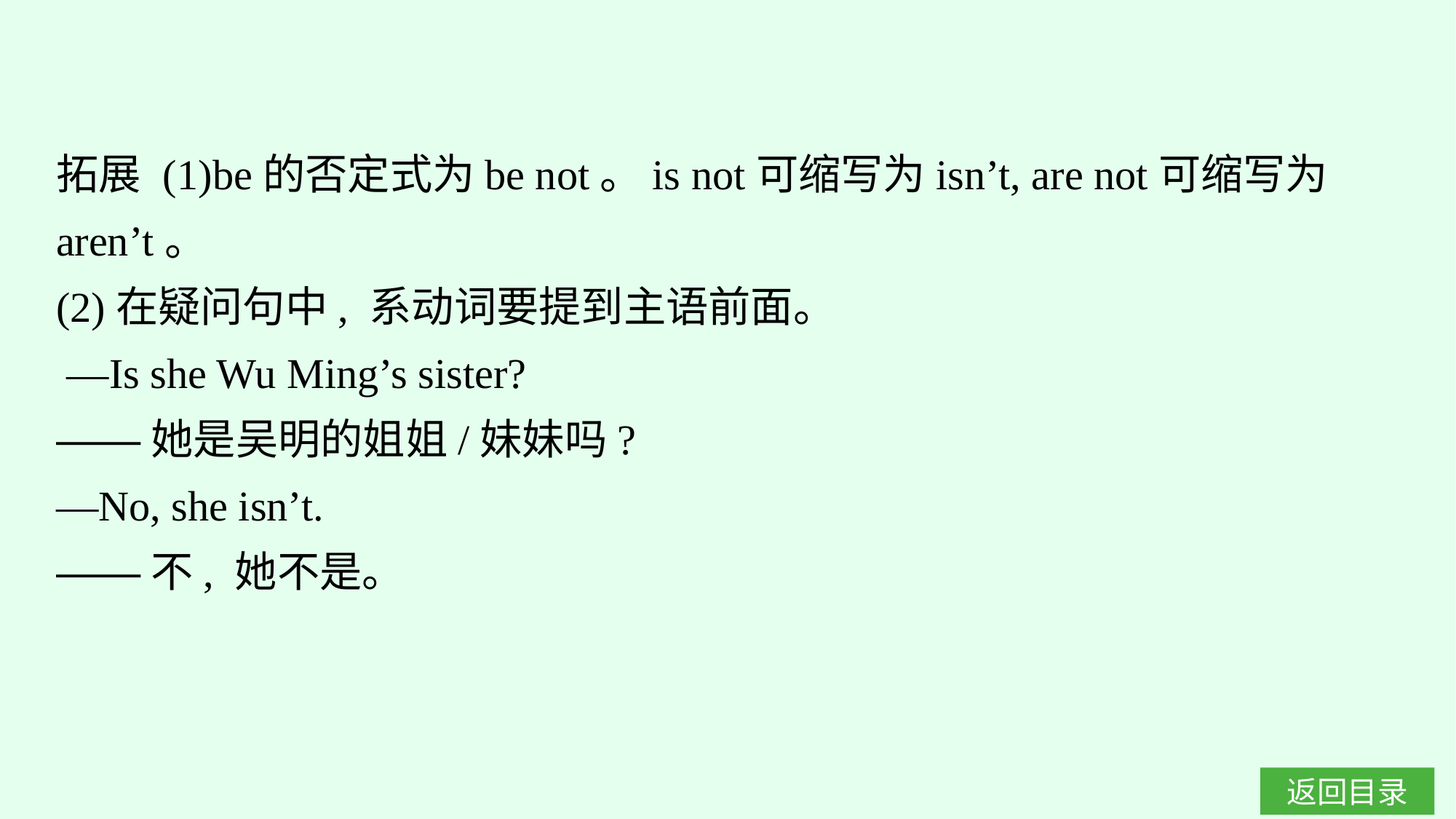

拓展 (1)be的否定式为be not。is not可缩写为isn’t, are not可缩写为aren’t。
(2)在疑问句中, 系动词要提到主语前面。
 —Is she Wu Ming’s sister?
——她是吴明的姐姐/妹妹吗?
—No, she isn’t.
——不, 她不是。